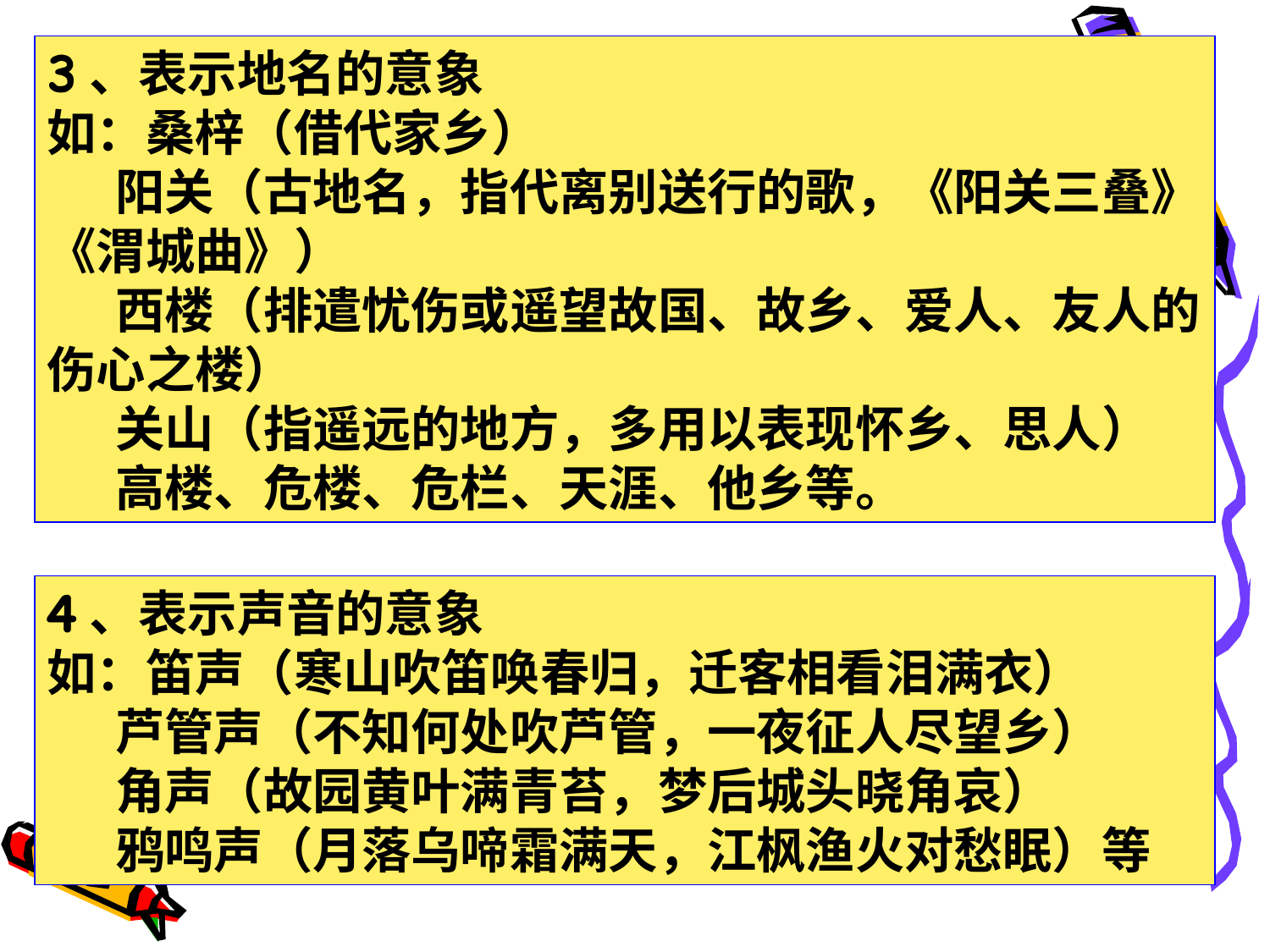

3、表示地名的意象
如：桑梓（借代家乡）
     阳关（古地名，指代离别送行的歌，《阳关三叠》《渭城曲》）
     西楼（排遣忧伤或遥望故国、故乡、爱人、友人的伤心之楼）
     关山（指遥远的地方，多用以表现怀乡、思人）
     高楼、危楼、危栏、天涯、他乡等。
4、表示声音的意象
如：笛声（寒山吹笛唤春归，迁客相看泪满衣）
     芦管声（不知何处吹芦管，一夜征人尽望乡）
     角声（故园黄叶满青苔，梦后城头晓角哀）
     鸦鸣声（月落乌啼霜满天，江枫渔火对愁眠）等